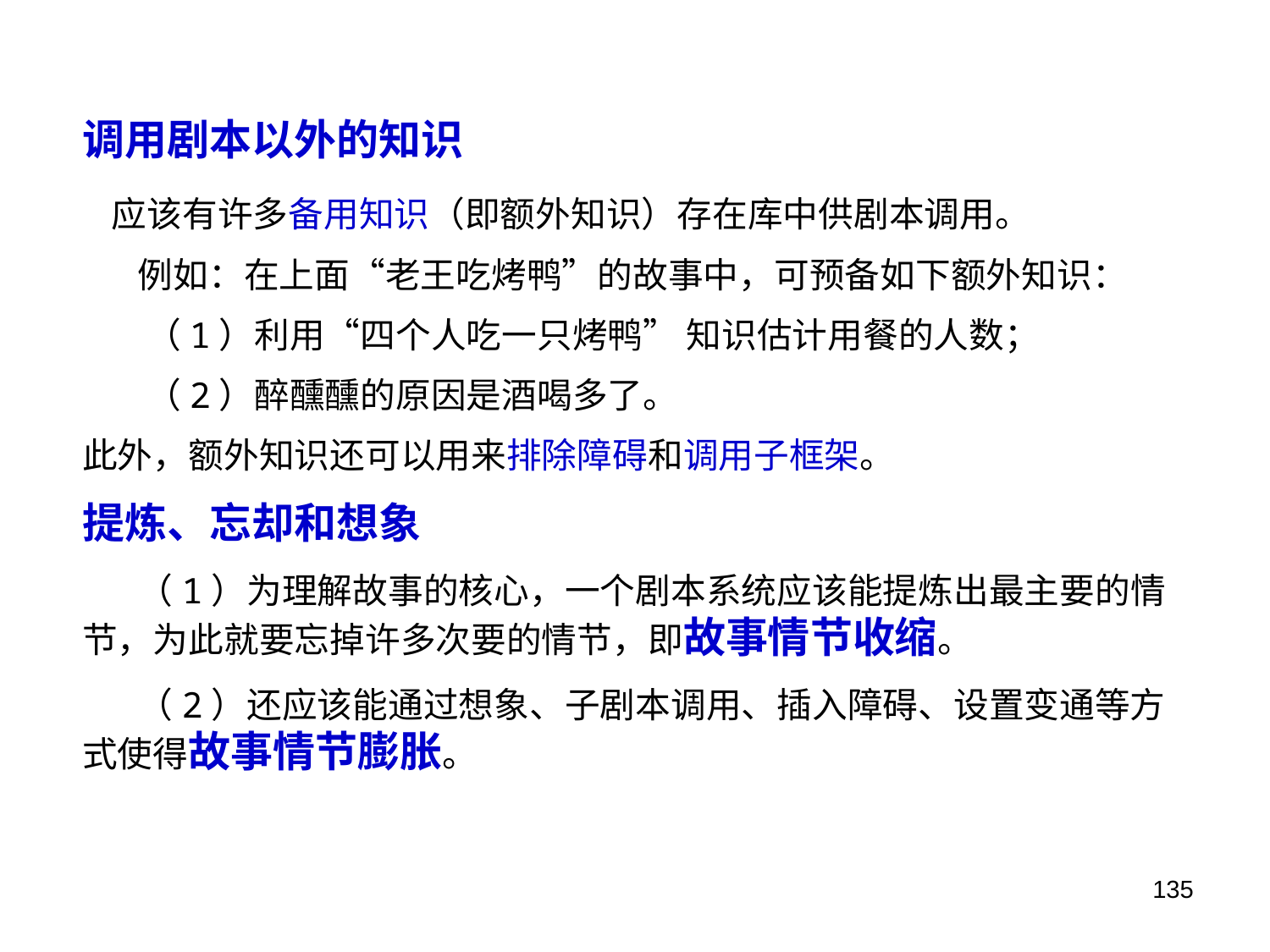

调用剧本以外的知识
  应该有许多备用知识（即额外知识）存在库中供剧本调用。
      例如：在上面“老王吃烤鸭”的故事中，可预备如下额外知识：
       （1）利用“四个人吃一只烤鸭” 知识估计用餐的人数；
       （2）醉醺醺的原因是酒喝多了。
此外，额外知识还可以用来排除障碍和调用子框架。
提炼、忘却和想象
      （1）为理解故事的核心，一个剧本系统应该能提炼出最主要的情节，为此就要忘掉许多次要的情节，即故事情节收缩。
      （2）还应该能通过想象、子剧本调用、插入障碍、设置变通等方式使得故事情节膨胀。
135